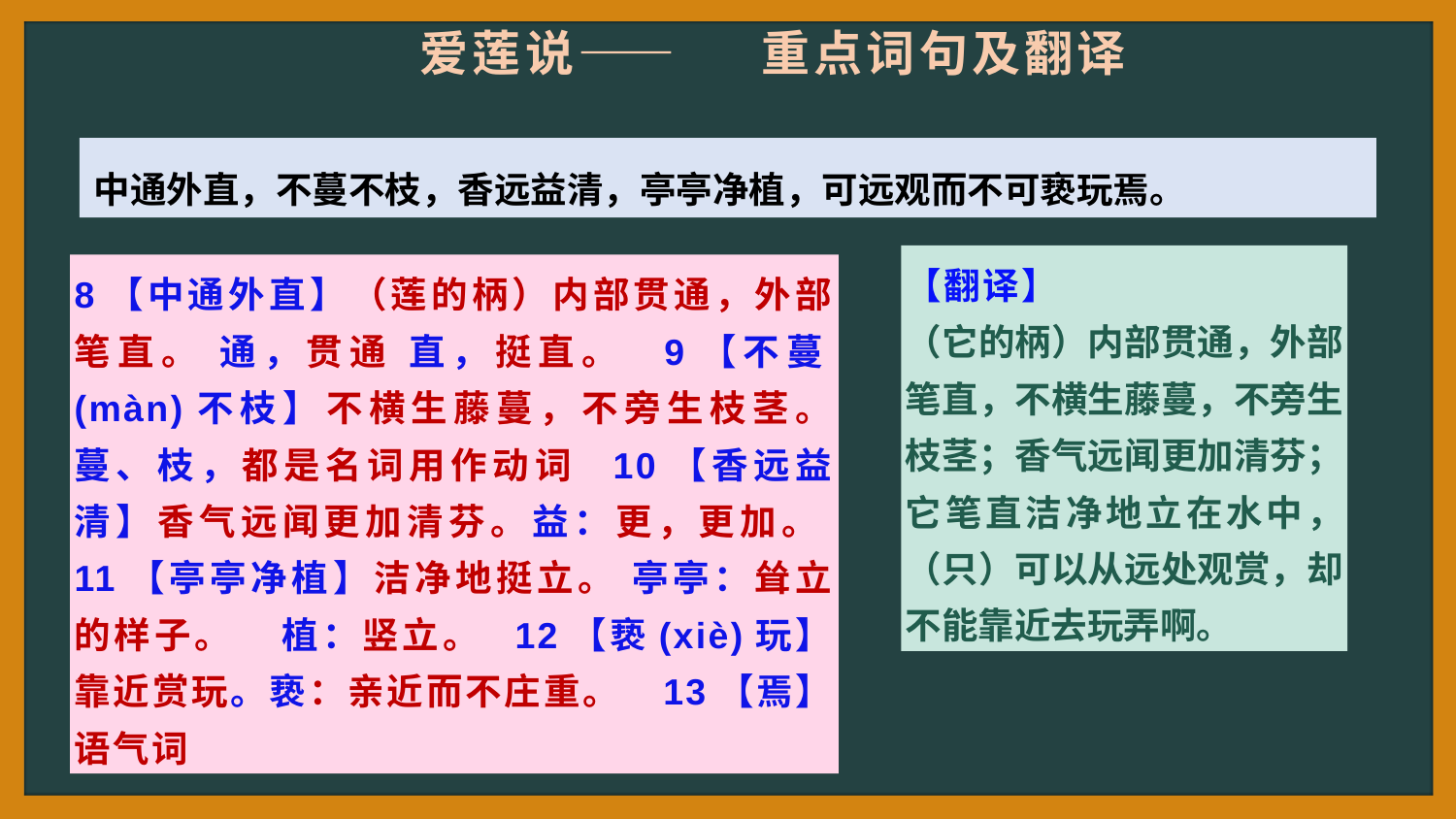

爱莲说——　  重点词句及翻译
中通外直，不蔓不枝，香远益清，亭亭净植，可远观而不可亵玩焉。
【翻译】
（它的柄）内部贯通，外部笔直，不横生藤蔓，不旁生枝茎；香气远闻更加清芬；它笔直洁净地立在水中，（只）可以从远处观赏，却不能靠近去玩弄啊。
8【中通外直】（莲的柄）内部贯通，外部笔直。 通，贯通 直，挺直。  9【不蔓(màn)不枝】不横生藤蔓，不旁生枝茎。蔓、枝，都是名词用作动词  10【香远益清】香气远闻更加清芬。益：更，更加。  11【亭亭净植】洁净地挺立。 亭亭：耸立的样子。    植：竖立。  12【亵(xiè)玩】靠近赏玩。亵：亲近而不庄重。   13【焉】语气词